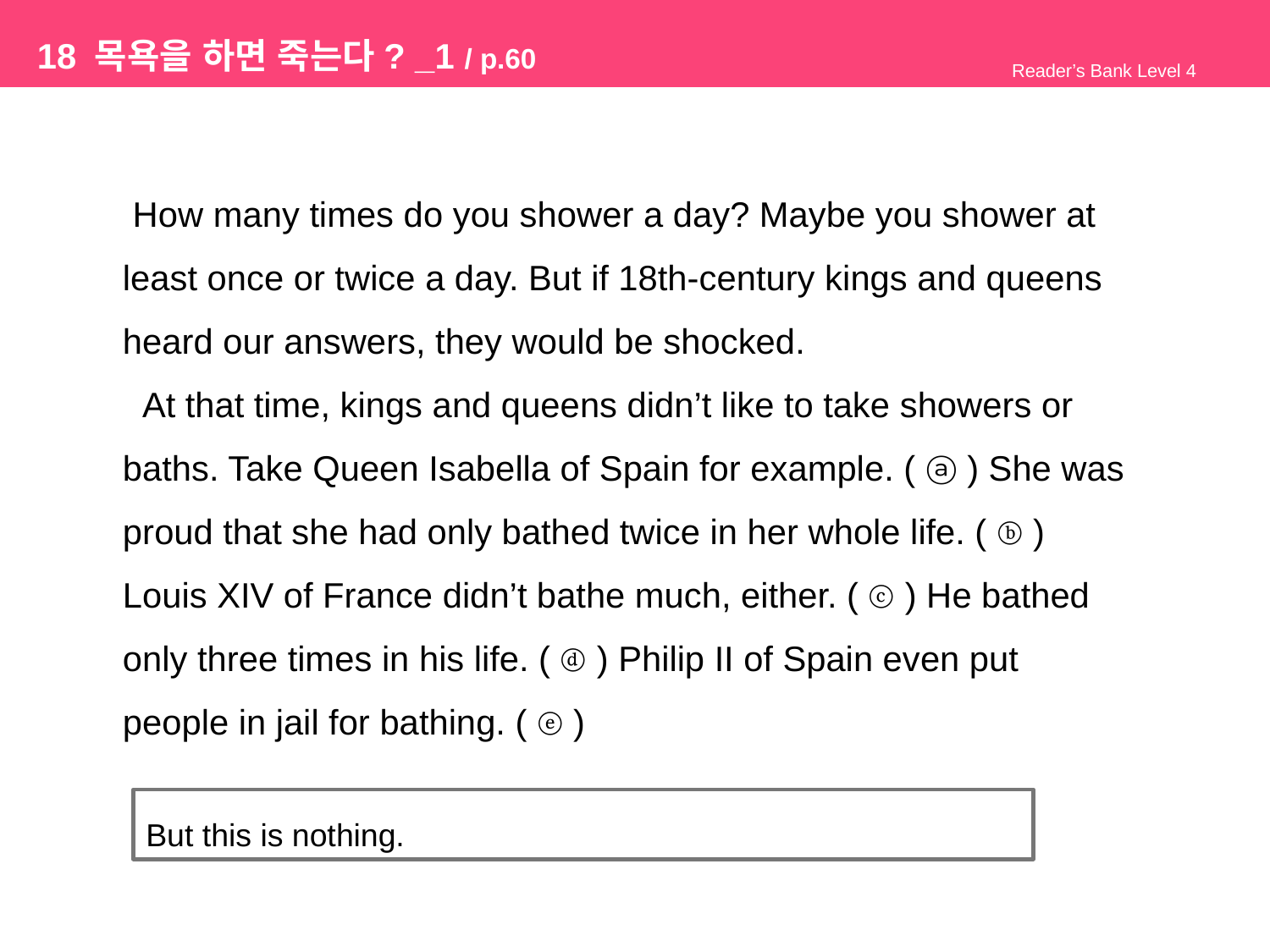

# 18 목욕을 하면 죽는다? _1 / p.60
Reader’s Bank Level 4

 How many times do you shower a day? Maybe you shower at
least once or twice a day. But if 18th-century kings and queens
heard our answers, they would be shocked.
  At that time, kings and queens didn’t like to take showers or
baths. Take Queen Isabella of Spain for example. ( ⓐ ) She was
proud that she had only bathed twice in her whole life. ( ⓑ )
Louis XIV of France didn’t bathe much, either. ( ⓒ ) He bathed
only three times in his life. ( ⓓ ) Philip II of Spain even put
people in jail for bathing. ( ⓔ )
But this is nothing.